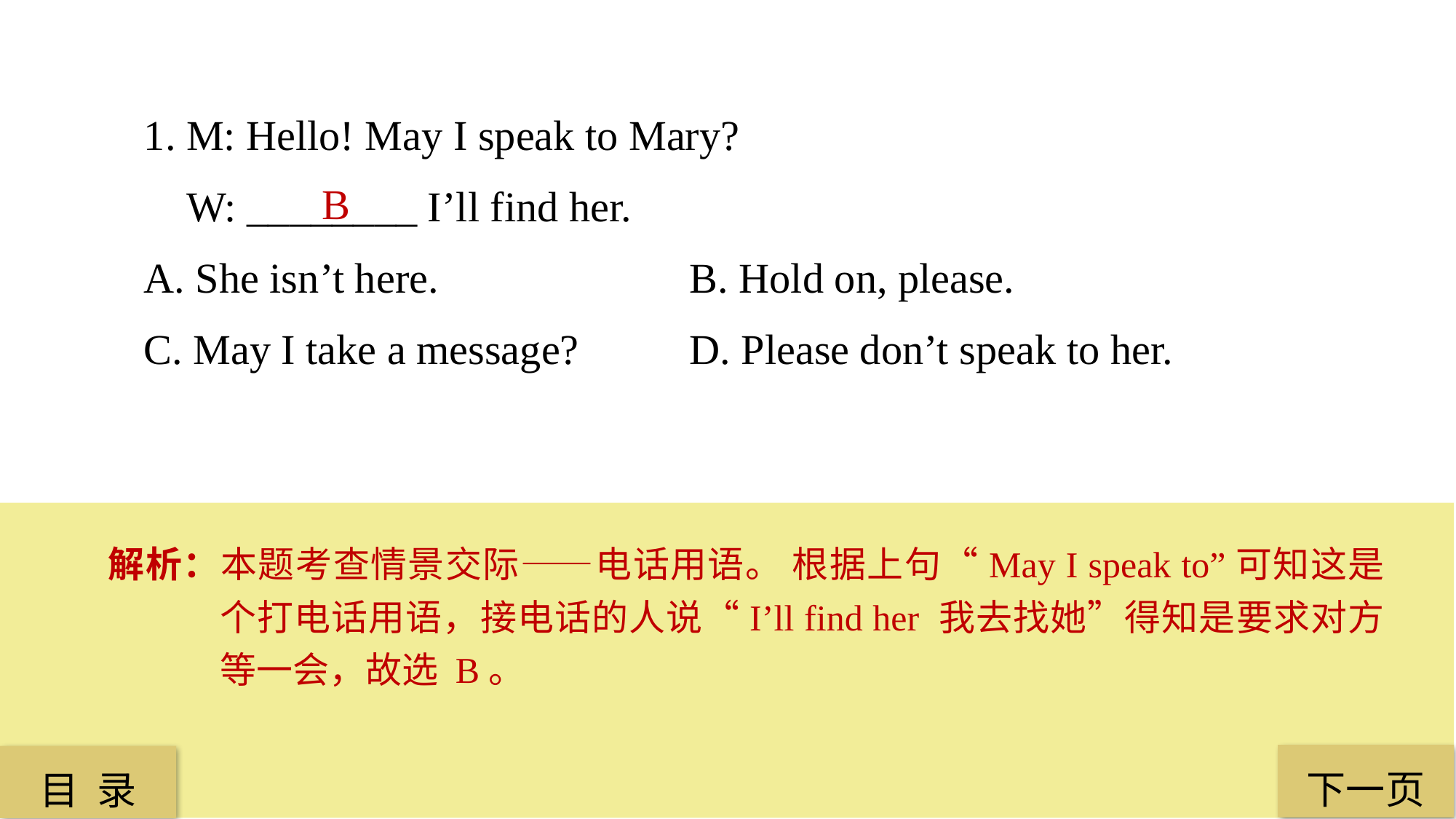

1. M: Hello! May I speak to Mary?
    W: ________ I’ll find her.
A. She isn’t here. 			B. Hold on, please.
C. May I take a message? 	D. Please don’t speak to her.
B
解析：本题考查情景交际——电话用语。 根据上句“May I speak to”可知这是个打电话用语，接电话的人说“I’ll find her 我去找她”得知是要求对方等一会，故选 B。